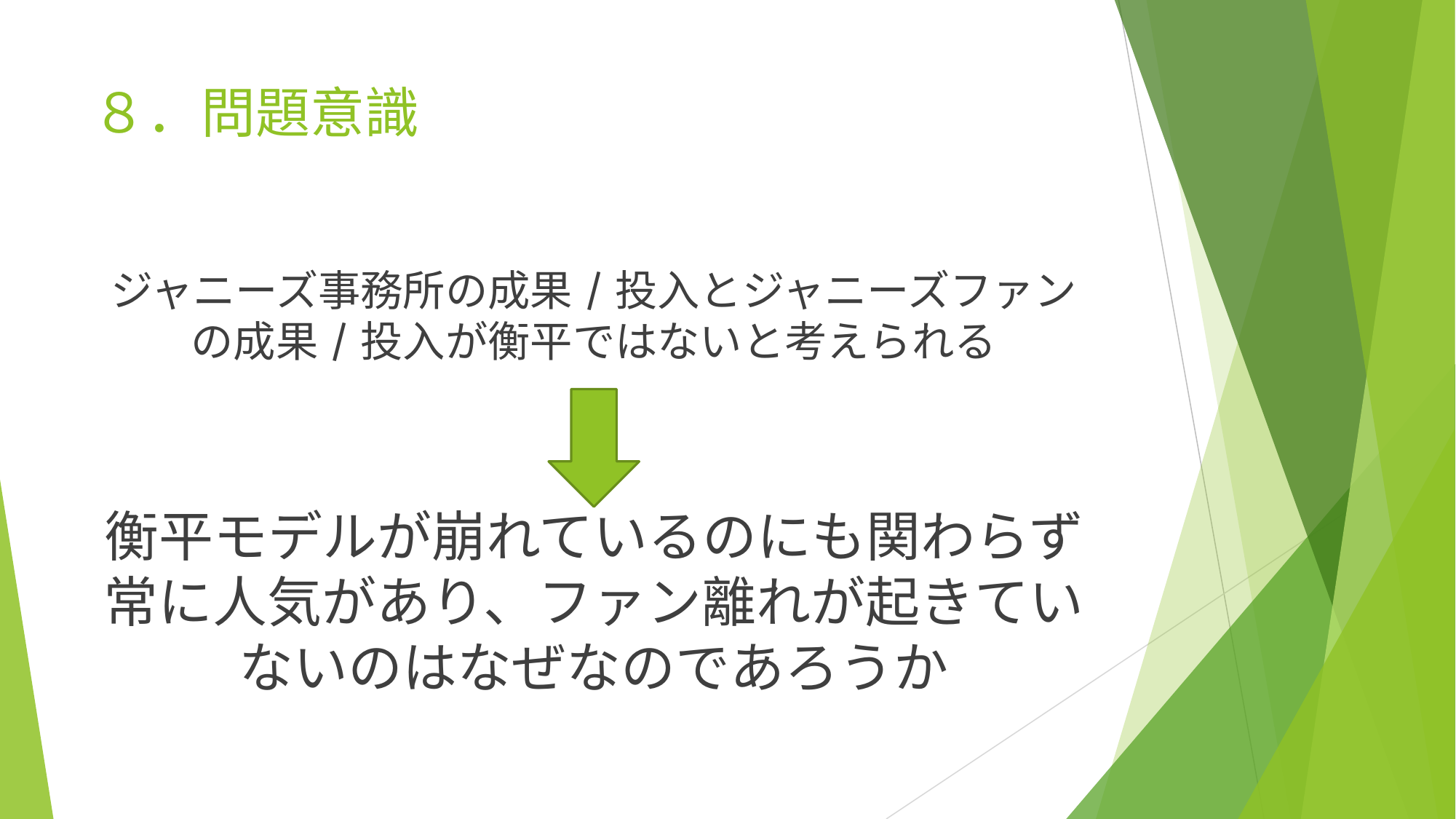

# ８．問題意識
ジャニーズ事務所の成果/投入とジャニーズファンの成果/投入が衡平ではないと考えられる

衡平モデルが崩れているのにも関わらず常に人気があり、ファン離れが起きていないのはなぜなのであろうか